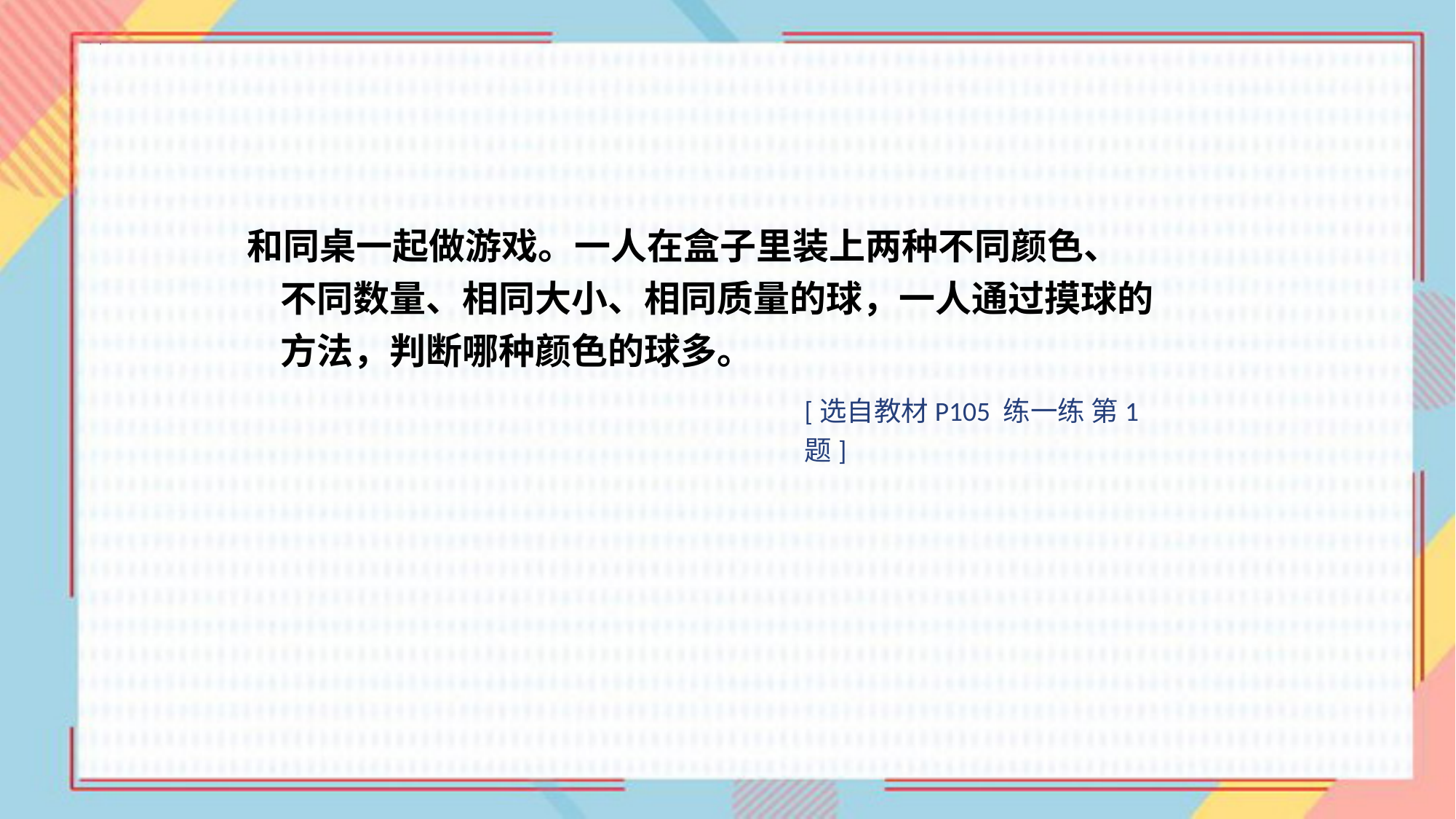

和同桌一起做游戏。一人在盒子里装上两种不同颜色、
   不同数量、相同大小、相同质量的球，一人通过摸球的
   方法，判断哪种颜色的球多。
[选自教材P105 练一练 第1题]